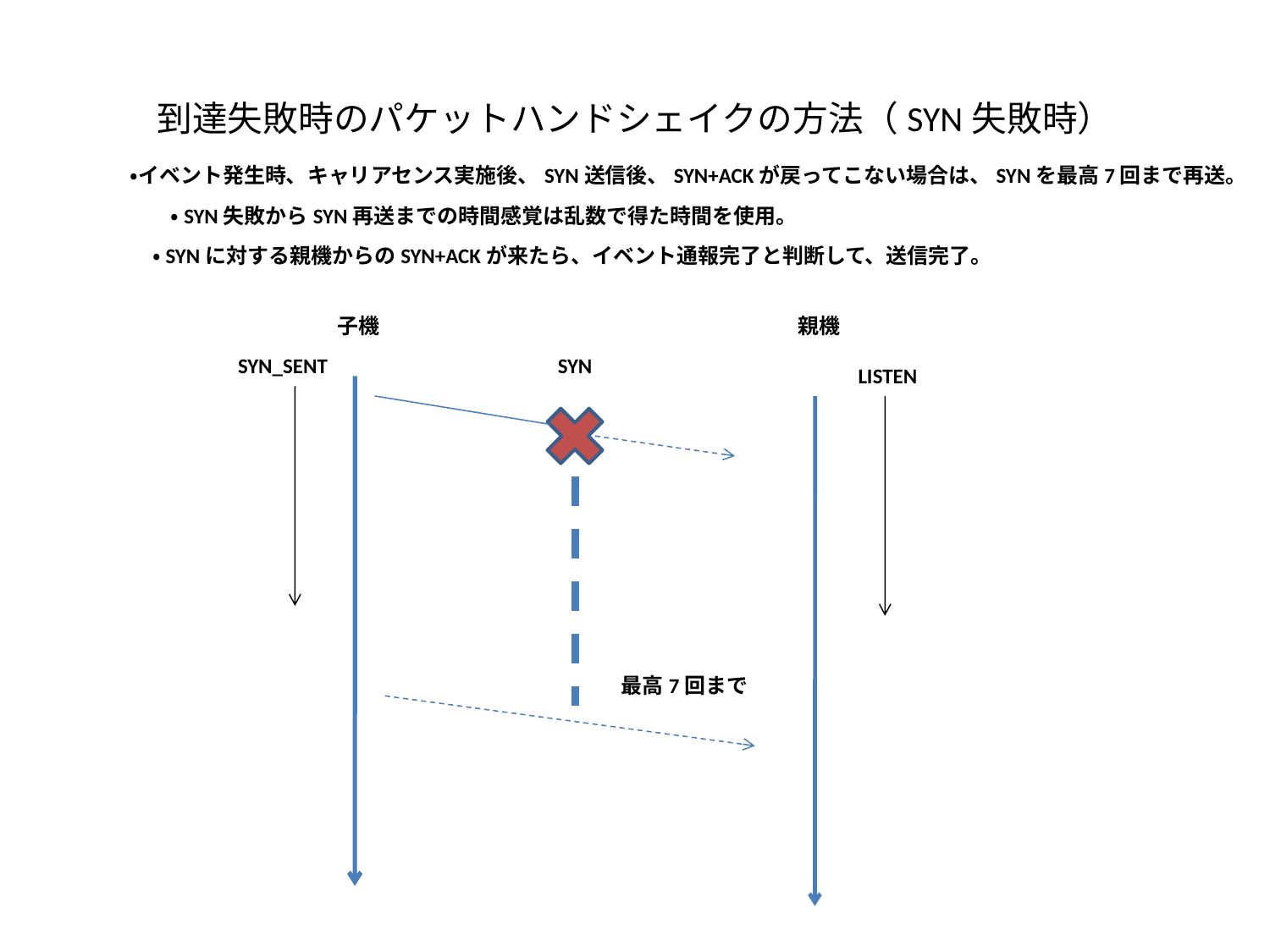

# 到達失敗時のパケットハンドシェイクの方法（SYN失敗時）
・イベント発生時、キャリアセンス実施後、SYN送信後、SYN+ACKが戻ってこない場合は、SYNを最高7回まで再送。
・SYN失敗からSYN再送までの時間感覚は乱数で得た時間を使用。
・SYNに対する親機からのSYN+ACKが来たら、イベント通報完了と判断して、送信完了。
子機
親機
SYN_SENT
SYN
LISTEN

最高7回まで